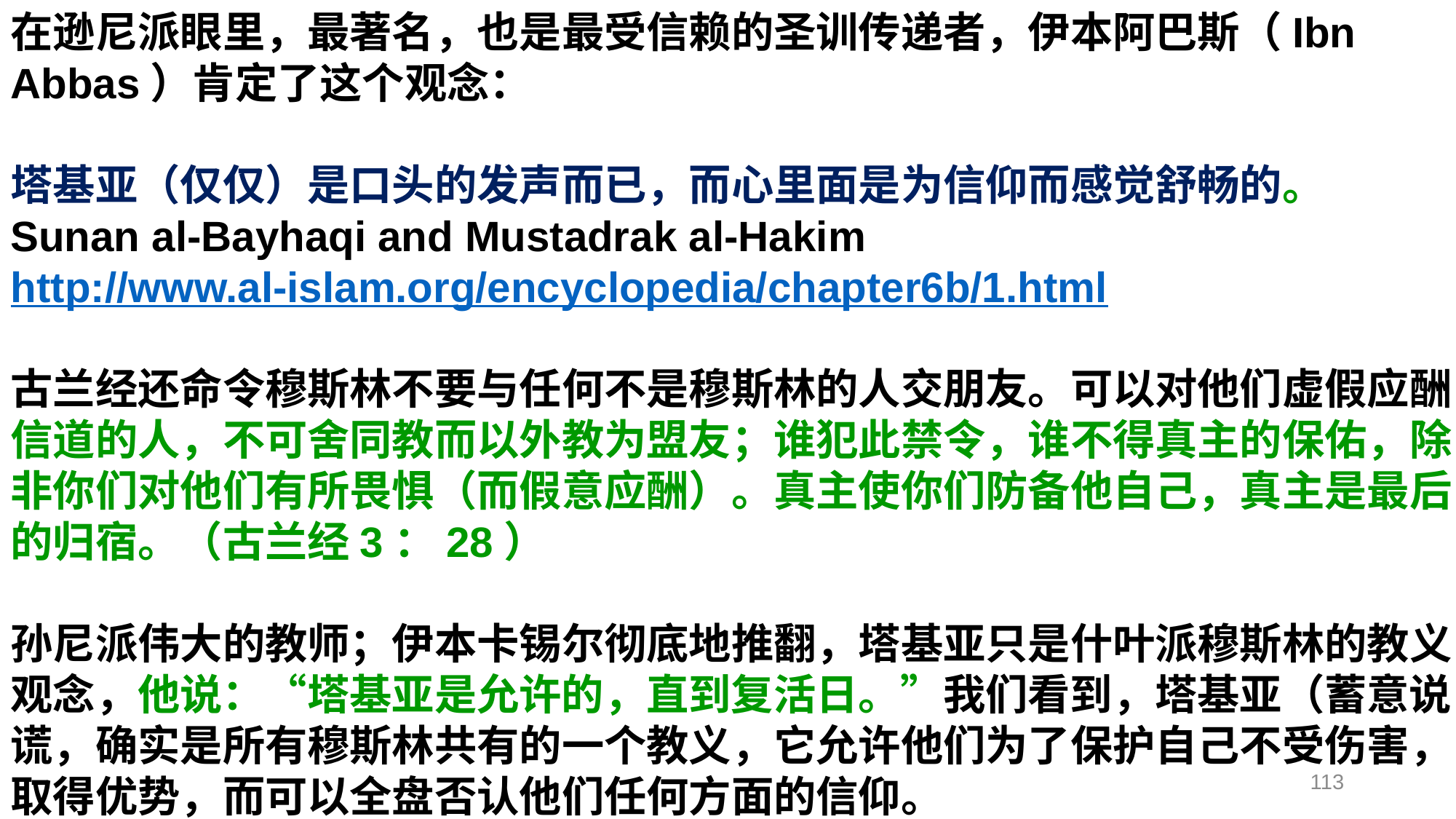

在逊尼派眼里，最著名，也是最受信赖的圣训传递者，伊本阿巴斯（Ibn Abbas）肯定了这个观念：

塔基亚（仅仅）是口头的发声而已，而心里面是为信仰而感觉舒畅的。 Sunan al-Bayhaqi and Mustadrak al-Hakim http://www.al-islam.org/encyclopedia/chapter6b/1.html

古兰经还命令穆斯林不要与任何不是穆斯林的人交朋友。可以对他们虚假应酬：信道的人，不可舍同教而以外教为盟友；谁犯此禁令，谁不得真主的保佑，除非你们对他们有所畏惧（而假意应酬）。真主使你们防备他自己，真主是最后的归宿。（古兰经3：28）

孙尼派伟大的教师；伊本卡锡尔彻底地推翻，塔基亚只是什叶派穆斯林的教义观念，他说：“塔基亚是允许的，直到复活日。”我们看到，塔基亚（蓄意说谎，确实是所有穆斯林共有的一个教义，它允许他们为了保护自己不受伤害，取得优势，而可以全盘否认他们任何方面的信仰。
113